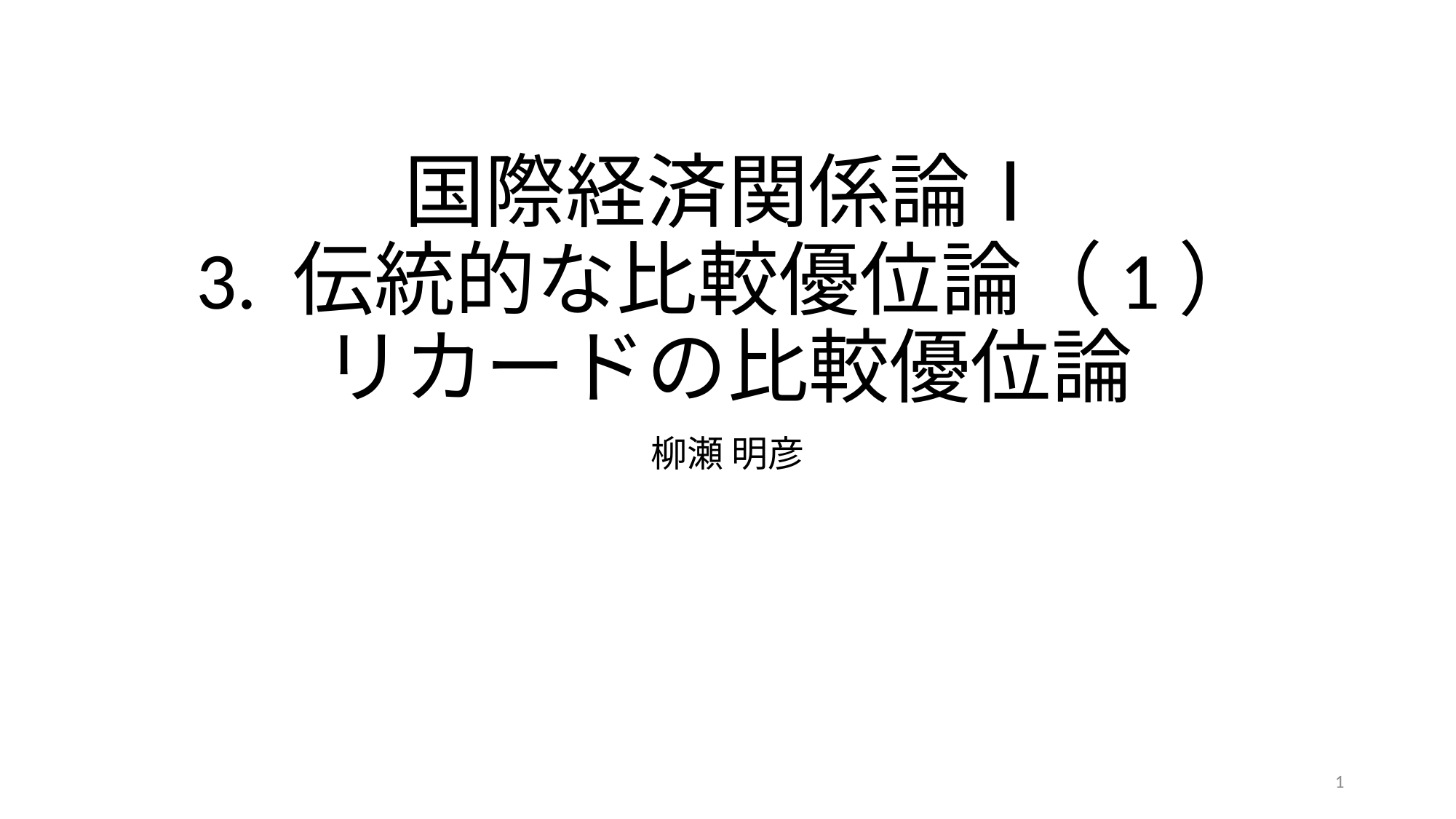

# 国際経済関係論Ⅰ 3. 伝統的な比較優位論（1） リカードの比較優位論
柳瀬 明彦
1